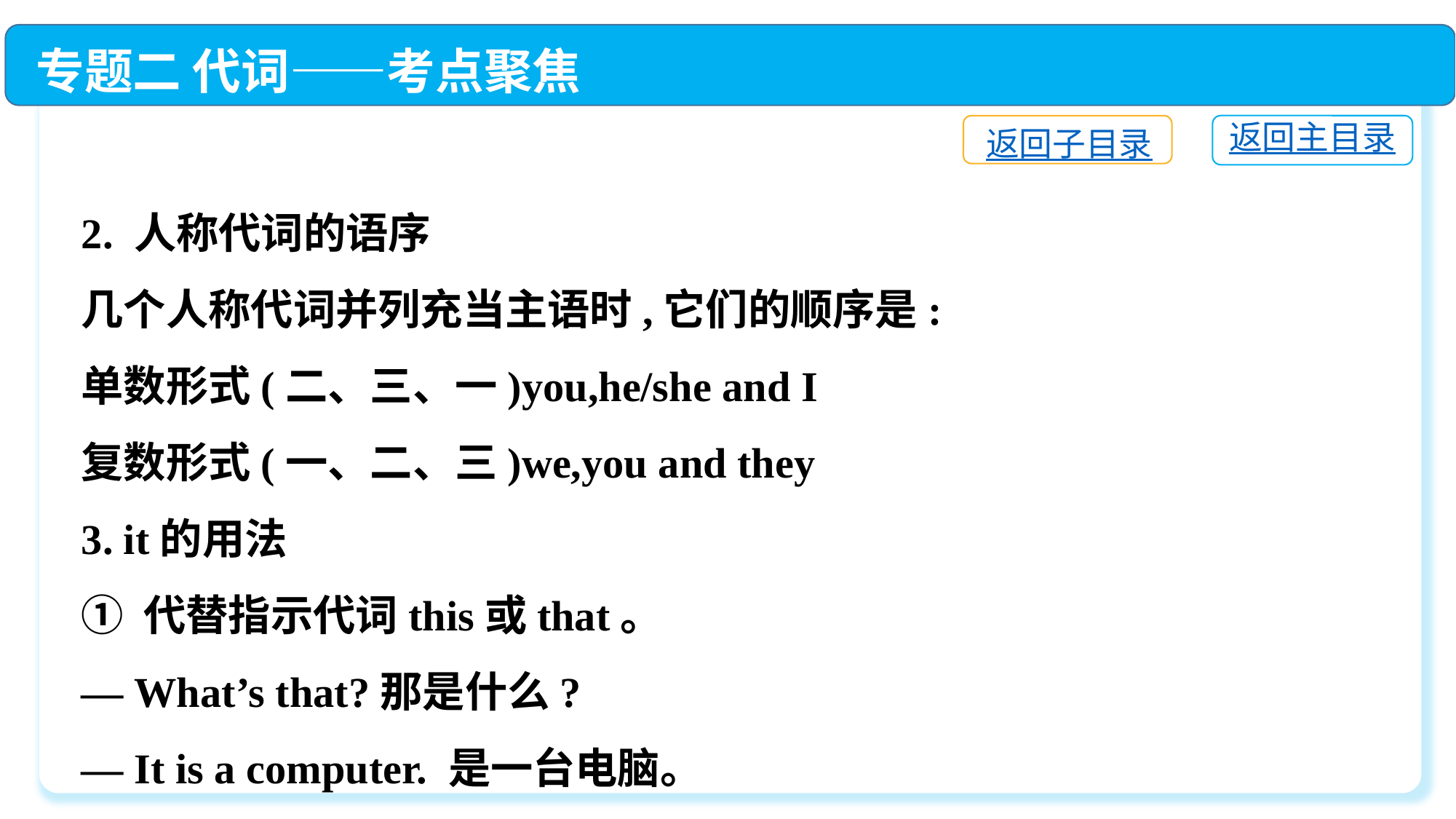

专题二 代词——考点聚焦

返回主目录

返回子目录
2. 人称代词的语序
几个人称代词并列充当主语时,它们的顺序是:
单数形式(二、三、一)you,he/she and I
复数形式(一、二、三)we,you and they
3. it的用法
① 代替指示代词this或that。
— What’s that?那是什么?
— It is a computer. 是一台电脑。